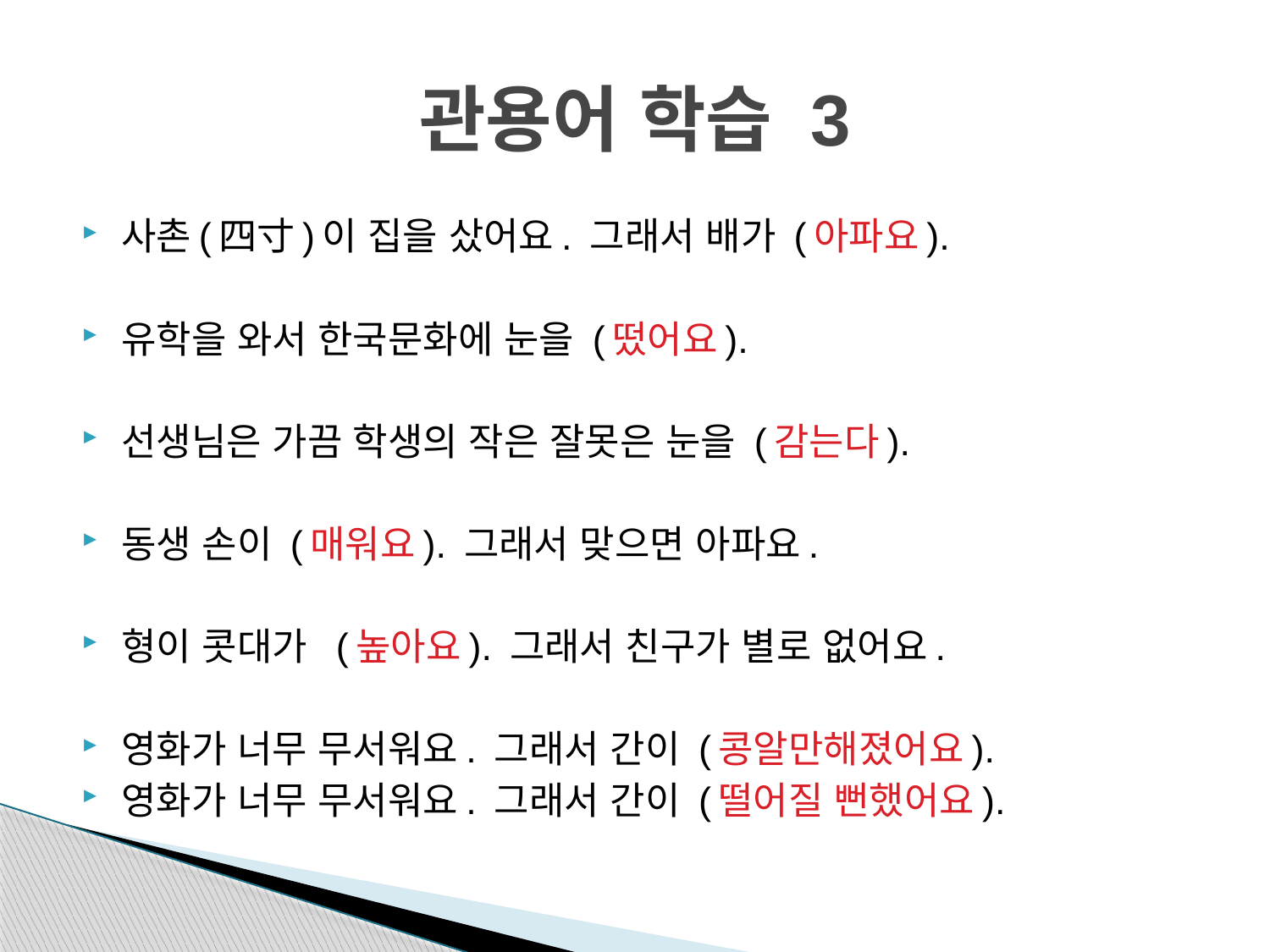

# 관용어 학습 3
사촌(四寸)이 집을 샀어요. 그래서 배가 (아파요).

유학을 와서 한국문화에 눈을 (떴어요).

선생님은 가끔 학생의 작은 잘못은 눈을 (감는다).

동생 손이 (매워요). 그래서 맞으면 아파요.

형이 콧대가  (높아요). 그래서 친구가 별로 없어요.

영화가 너무 무서워요. 그래서 간이 (콩알만해졌어요).
영화가 너무 무서워요. 그래서 간이 (떨어질 뻔했어요).